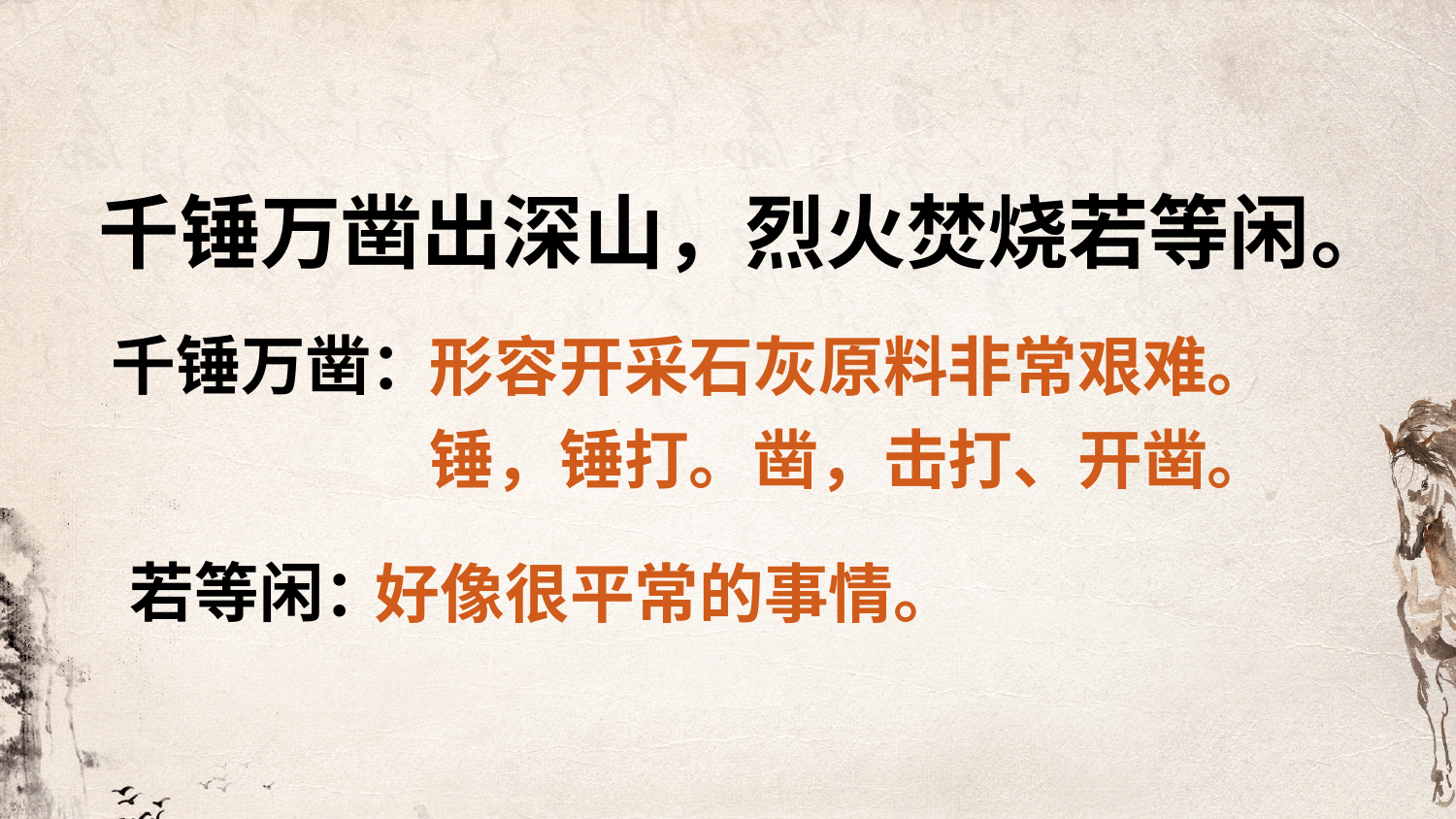

千锤万凿出深山，烈火焚烧若等闲。
千锤万凿：
形容开采石灰原料非常艰难。锤，锤打。凿，击打、开凿。
若等闲：
好像很平常的事情。